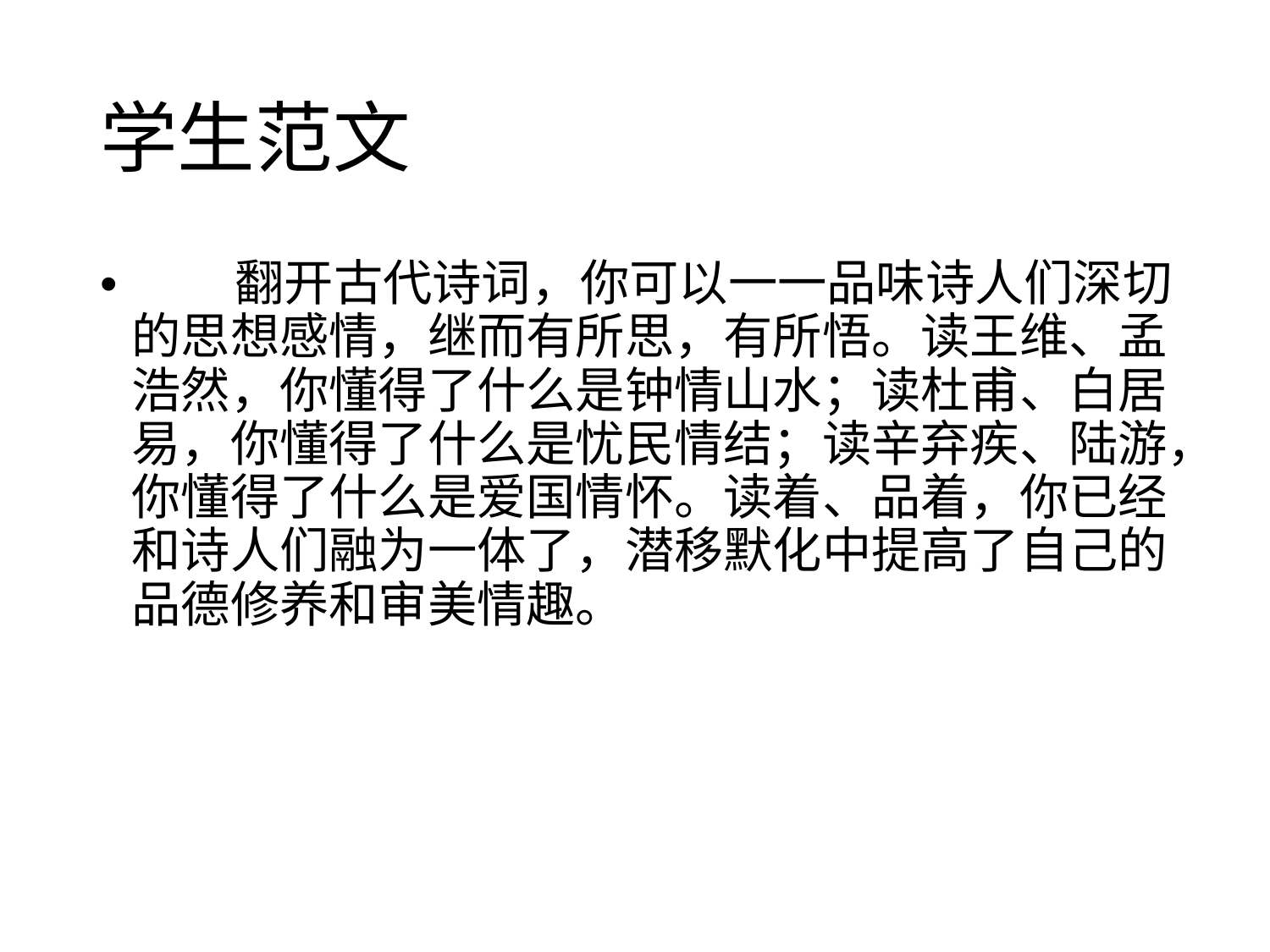

学生范文
• 翻开古代诗词，你可以一一品味诗人们深切
的思想感情，继而有所思，有所悟。读王维、孟
浩然，你懂得了什么是钟情山水；读杜甫、白居
易，你懂得了什么是忧民情结；读辛弃疾、陆游，
你懂得了什么是爱国情怀。读着、品着，你已经
和诗人们融为一体了，潜移默化中提高了自己的
品德修养和审美情趣。